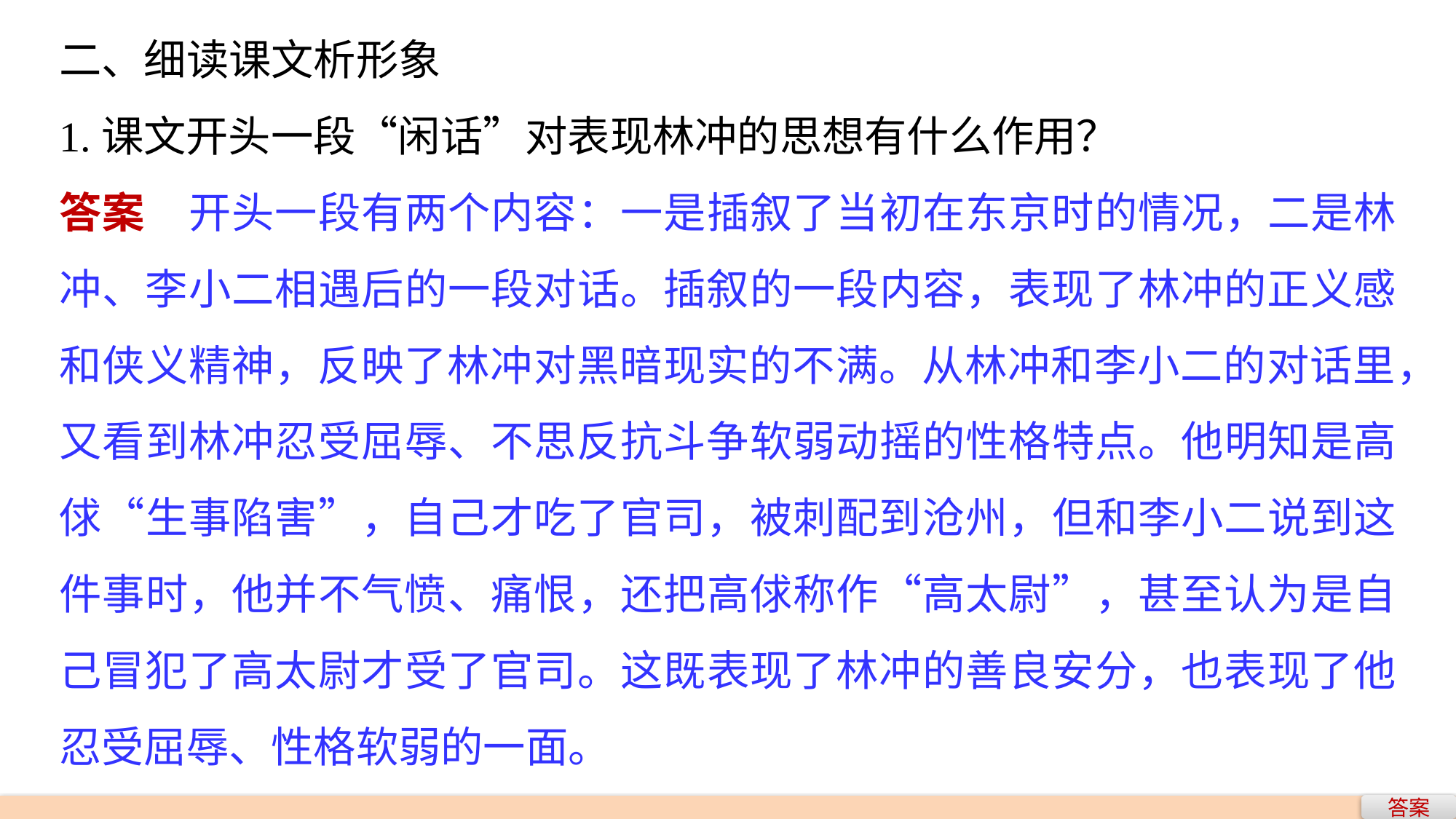

二、细读课文析形象
1.课文开头一段“闲话”对表现林冲的思想有什么作用？
答案　开头一段有两个内容：一是插叙了当初在东京时的情况，二是林冲、李小二相遇后的一段对话。插叙的一段内容，表现了林冲的正义感和侠义精神，反映了林冲对黑暗现实的不满。从林冲和李小二的对话里，又看到林冲忍受屈辱、不思反抗斗争软弱动摇的性格特点。他明知是高俅“生事陷害”，自己才吃了官司，被刺配到沧州，但和李小二说到这件事时，他并不气愤、痛恨，还把高俅称作“高太尉”，甚至认为是自己冒犯了高太尉才受了官司。这既表现了林冲的善良安分，也表现了他忍受屈辱、性格软弱的一面。
答案